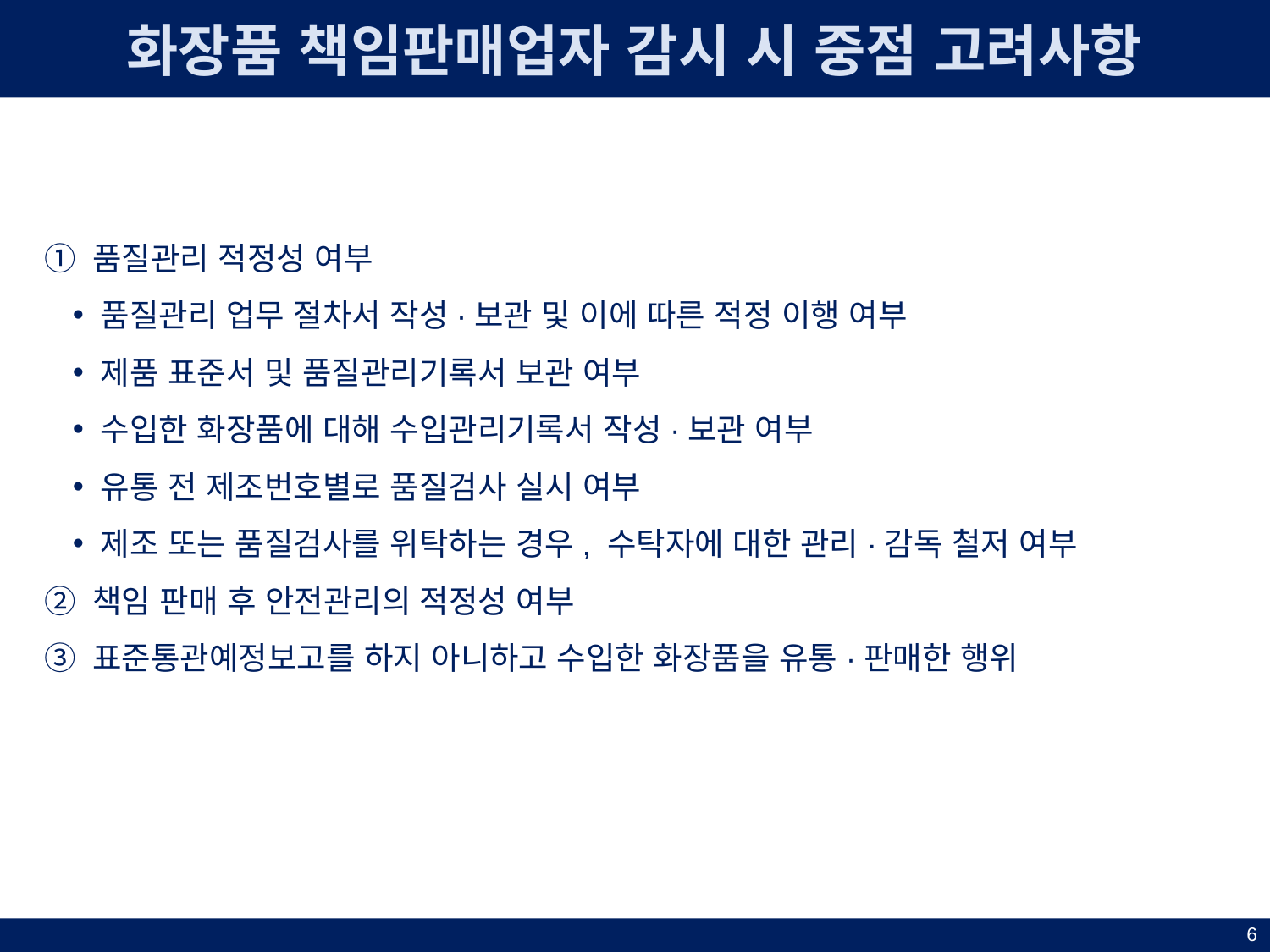

화장품 책임판매업자 감시 시 중점 고려사항
① 품질관리 적정성 여부
품질관리 업무 절차서 작성·보관 및 이에 따른 적정 이행 여부
제품 표준서 및 품질관리기록서 보관 여부
수입한 화장품에 대해 수입관리기록서 작성·보관 여부
유통 전 제조번호별로 품질검사 실시 여부
제조 또는 품질검사를 위탁하는 경우, 수탁자에 대한 관리·감독 철저 여부
② 책임 판매 후 안전관리의 적정성 여부
③ 표준통관예정보고를 하지 아니하고 수입한 화장품을 유통·판매한 행위
6